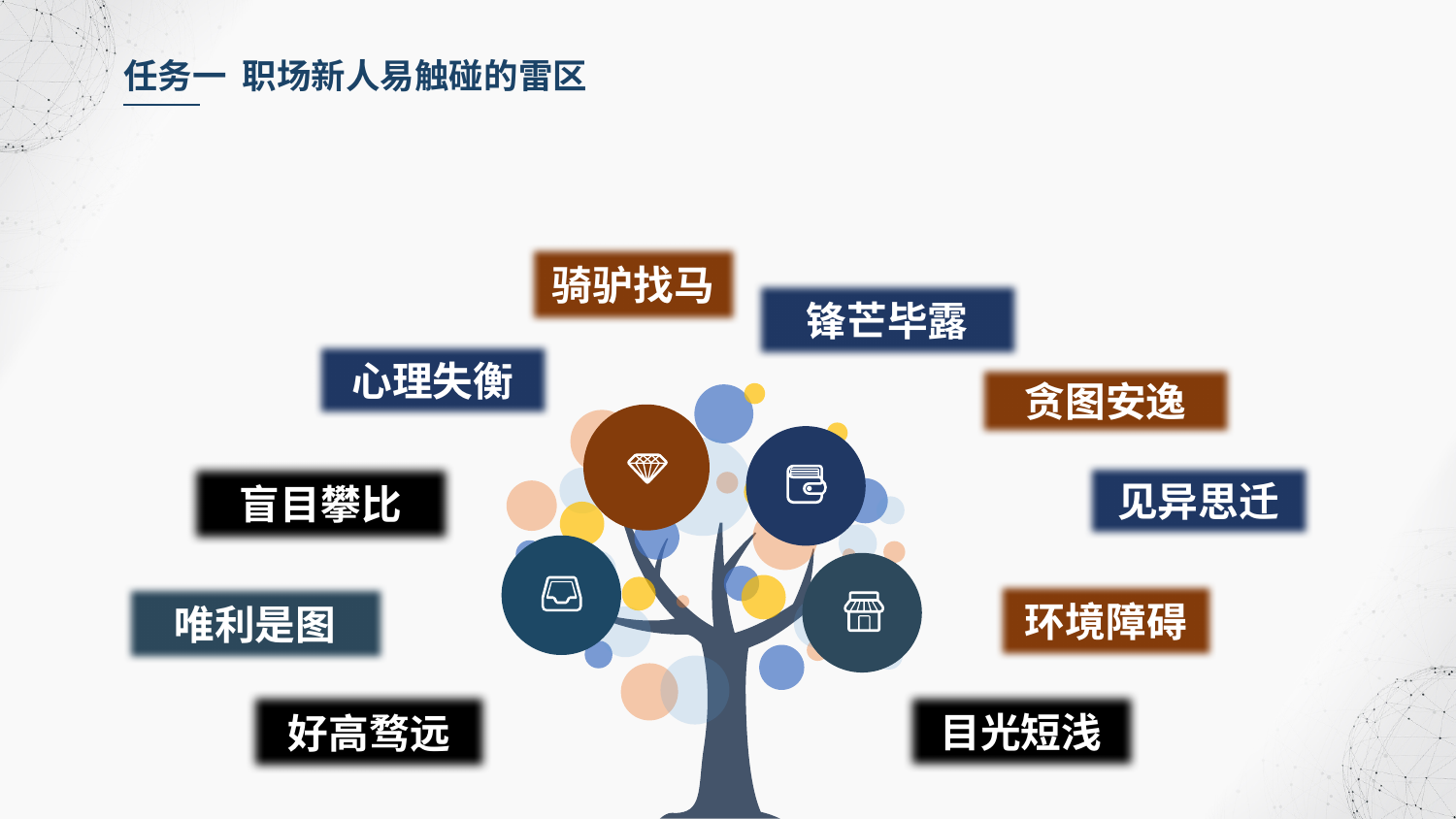

任务一  职场新人易触碰的雷区
骑驴找马
锋芒毕露
心理失衡
贪图安逸

盲目攀比
见异思迁
环境障碍
唯利是图
好高骛远
目光短浅